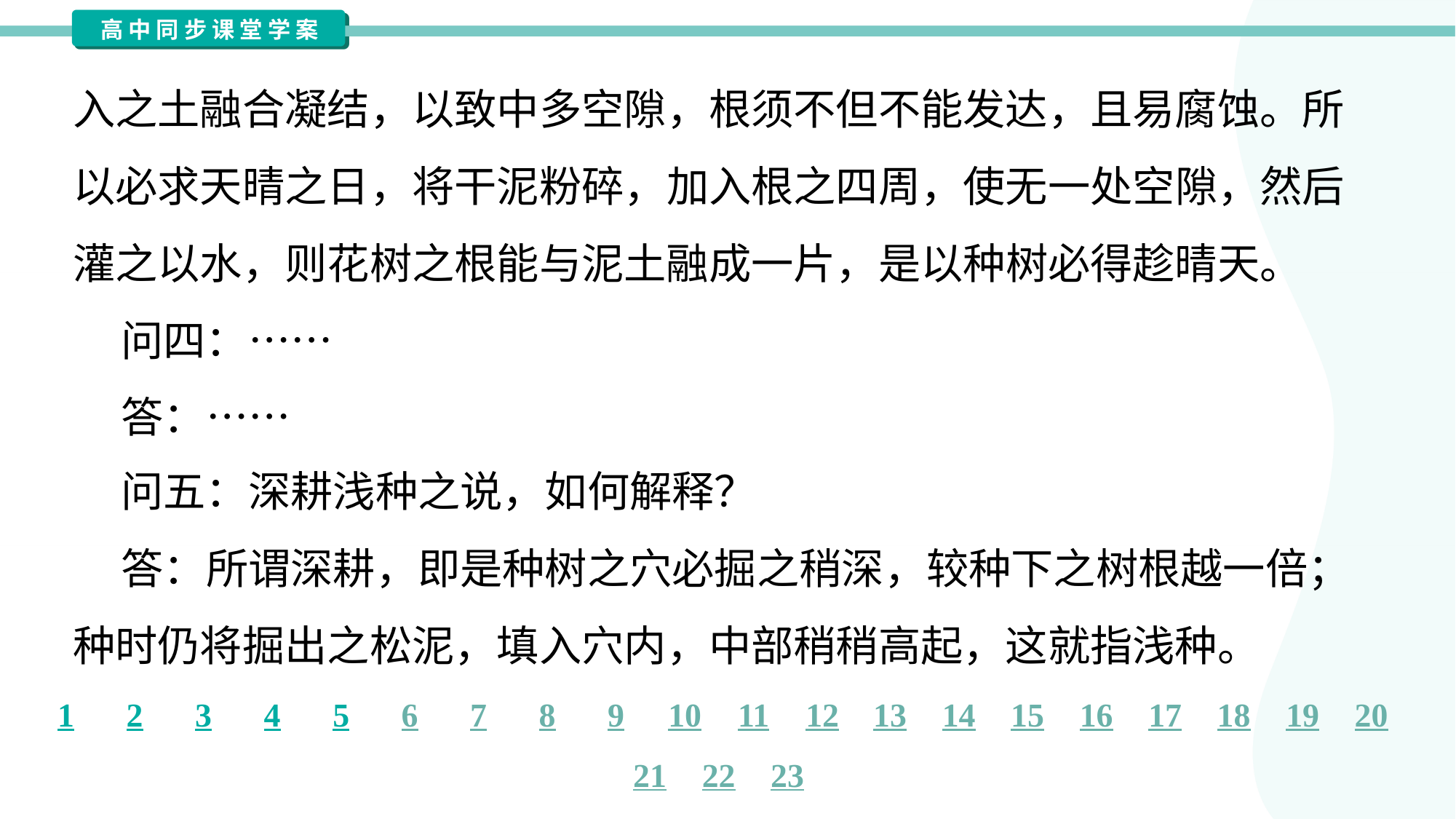

入之土融合凝结，以致中多空隙，根须不但不能发达，且易腐蚀。所
以必求天晴之日，将干泥粉碎，加入根之四周，使无一处空隙，然后
灌之以水，则花树之根能与泥土融成一片，是以种树必得趁晴天。
    问四：……
    答：……#1.5.1
    问五：深耕浅种之说，如何解释？
    答：所谓深耕，即是种树之穴必掘之稍深，较种下之树根越一倍；
种时仍将掘出之松泥，填入穴内，中部稍稍高起，这就指浅种。